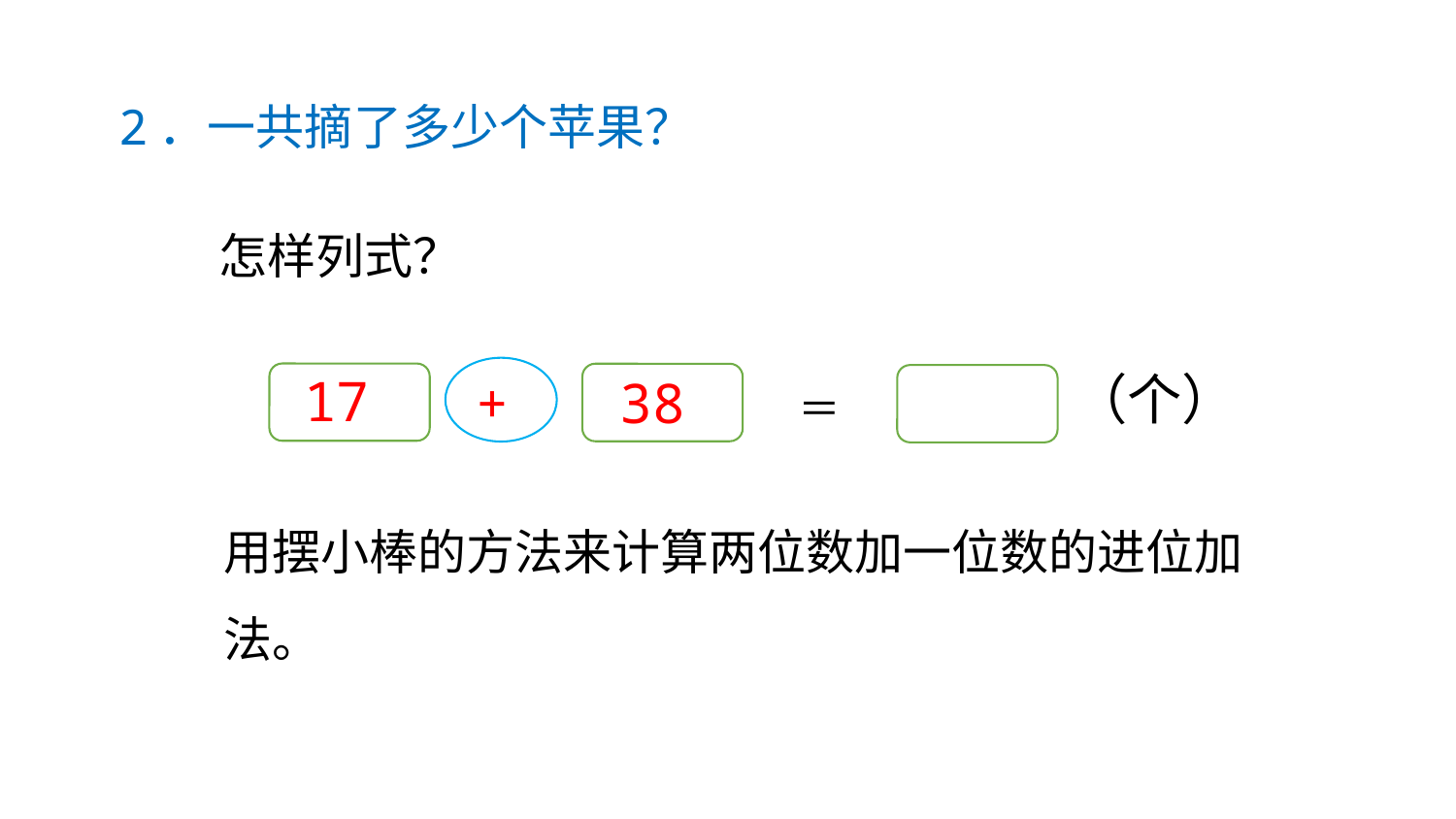

2．一共摘了多少个苹果？
怎样列式？

（个）

＝
17
38
+
用摆小棒的方法来计算两位数加一位数的进位加法。